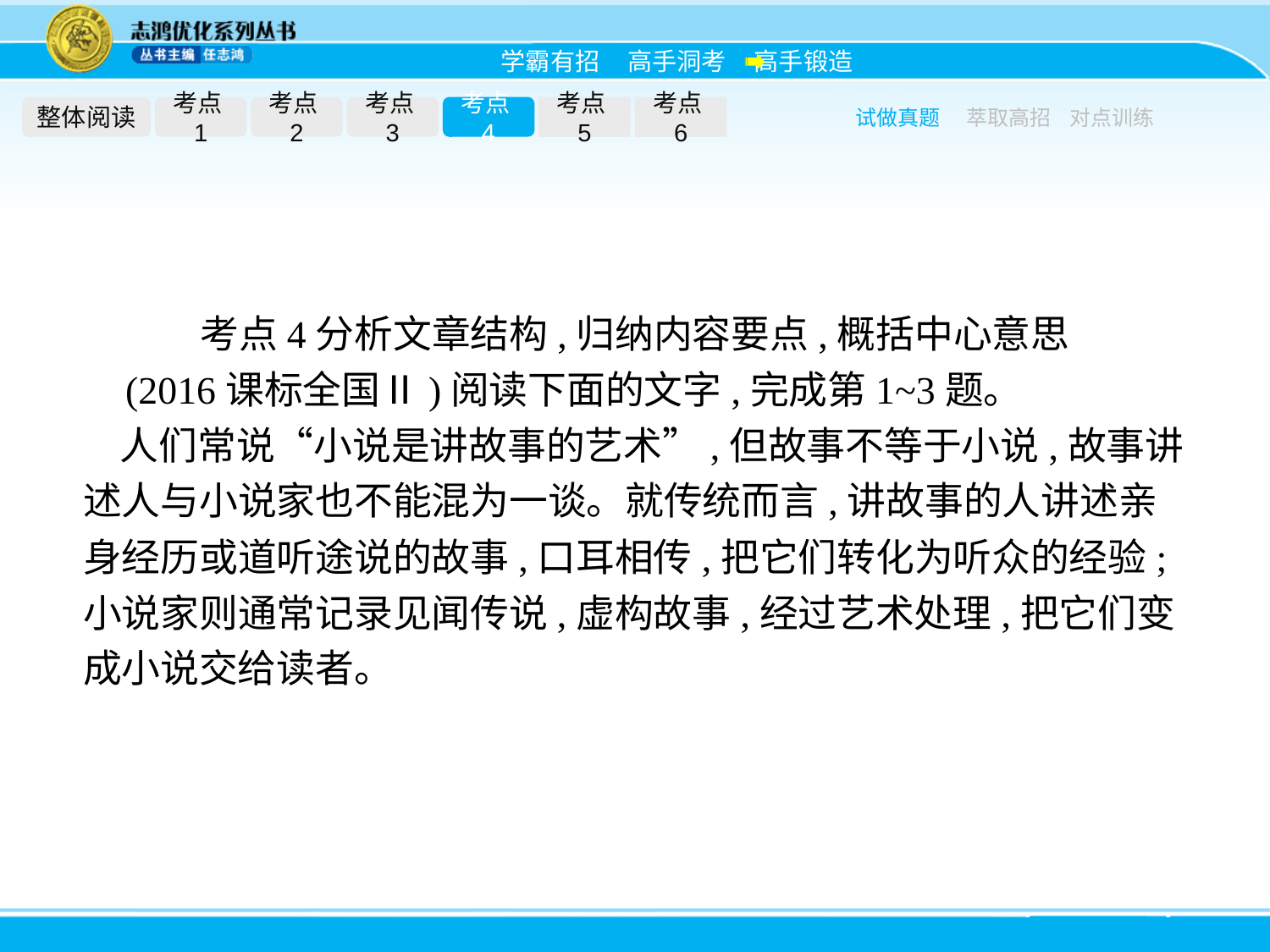

整体阅读
考点1
考点2
考点3
考点4
考点5
考点6
试做真题
萃取高招
对点训练
考点4分析文章结构,归纳内容要点,概括中心意思
(2016课标全国Ⅱ)阅读下面的文字,完成第1~3题。
人们常说“小说是讲故事的艺术”,但故事不等于小说,故事讲述人与小说家也不能混为一谈。就传统而言,讲故事的人讲述亲身经历或道听途说的故事,口耳相传,把它们转化为听众的经验;小说家则通常记录见闻传说,虚构故事,经过艺术处理,把它们变成小说交给读者。